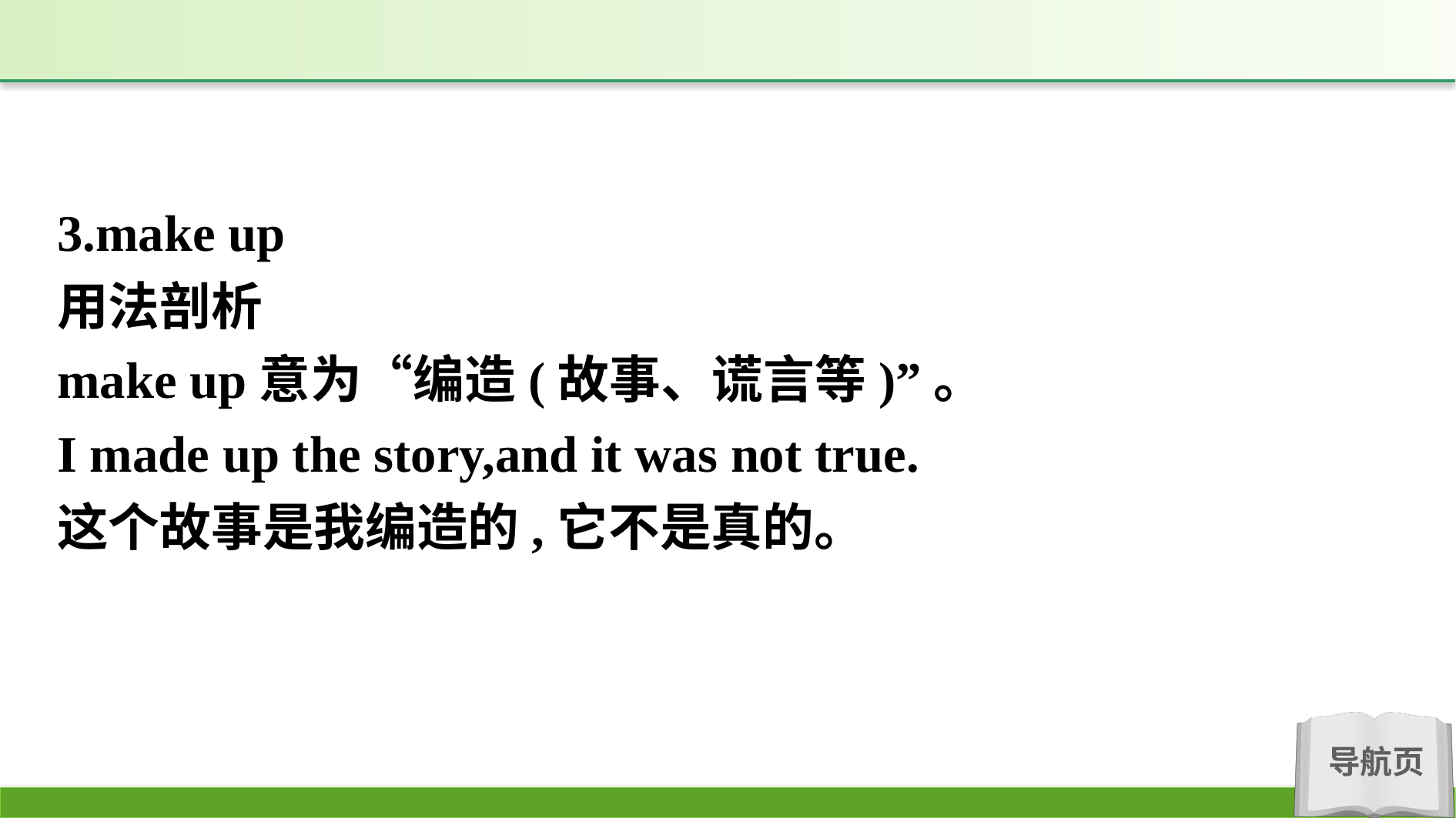

3.make up
用法剖析
make up意为“编造(故事、谎言等)”。
I made up the story,and it was not true.
这个故事是我编造的,它不是真的。